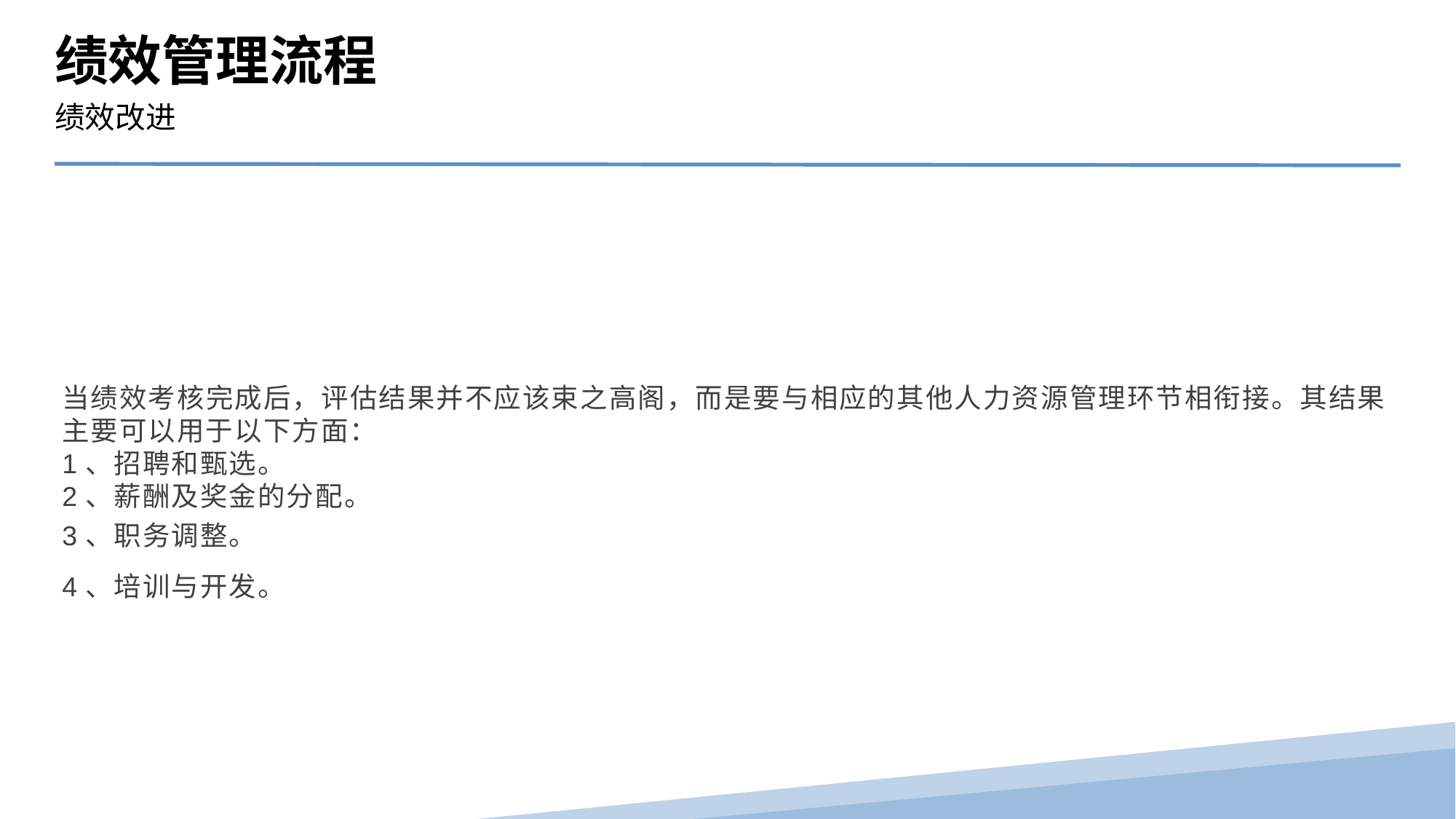

绩效管理流程
绩效改进
当绩效考核完成后，评估结果并不应该束之高阁，而是要与相应的其他人力资源管理环节相衔接。其结果主要可以用于以下方面：
1、招聘和甄选。
2、薪酬及奖金的分配。
3、职务调整。
4、培训与开发。